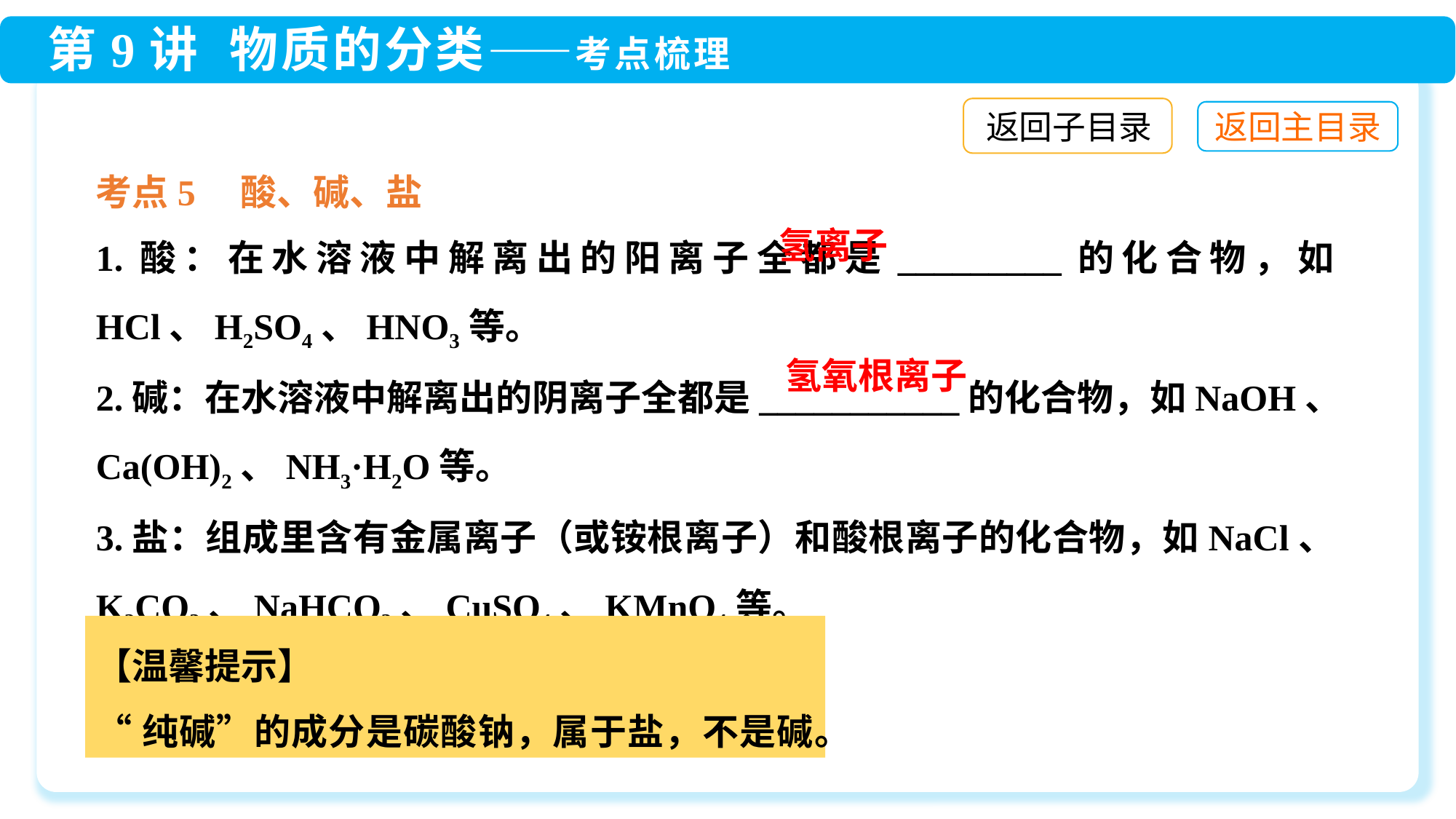

返回子目录
考点5　酸、碱、盐
1.酸：在水溶液中解离出的阳离子全都是_________的化合物，如HCl、H2SO4、HNO3等。
2.碱：在水溶液中解离出的阴离子全都是___________的化合物，如NaOH、Ca(OH)2、NH3·H2O等。
3.盐：组成里含有金属离子（或铵根离子）和酸根离子的化合物，如NaCl、K2CO3、NaHCO3、CuSO4、KMnO4等。
氢离子
氢氧根离子
【温馨提示】
“纯碱”的成分是碳酸钠，属于盐，不是碱。